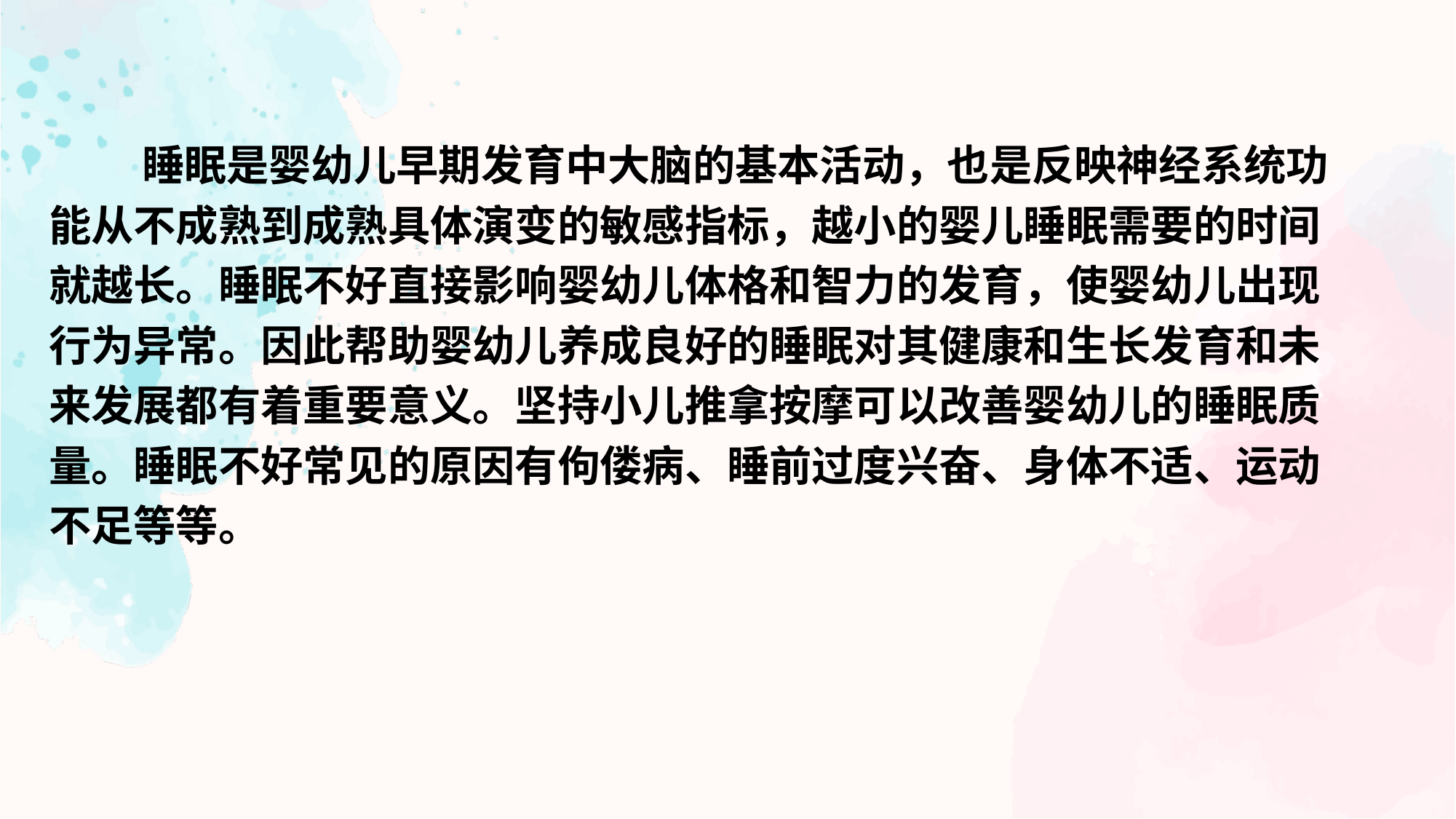

睡眠是婴幼儿早期发育中大脑的基本活动，也是反映神经系统功能从不成熟到成熟具体演变的敏感指标，越小的婴儿睡眠需要的时间就越长。睡眠不好直接影响婴幼儿体格和智力的发育，使婴幼儿出现行为异常。因此帮助婴幼儿养成良好的睡眠对其健康和生长发育和未来发展都有着重要意义。坚持小儿推拿按摩可以改善婴幼儿的睡眠质量。睡眠不好常见的原因有佝偻病、睡前过度兴奋、身体不适、运动不足等等。